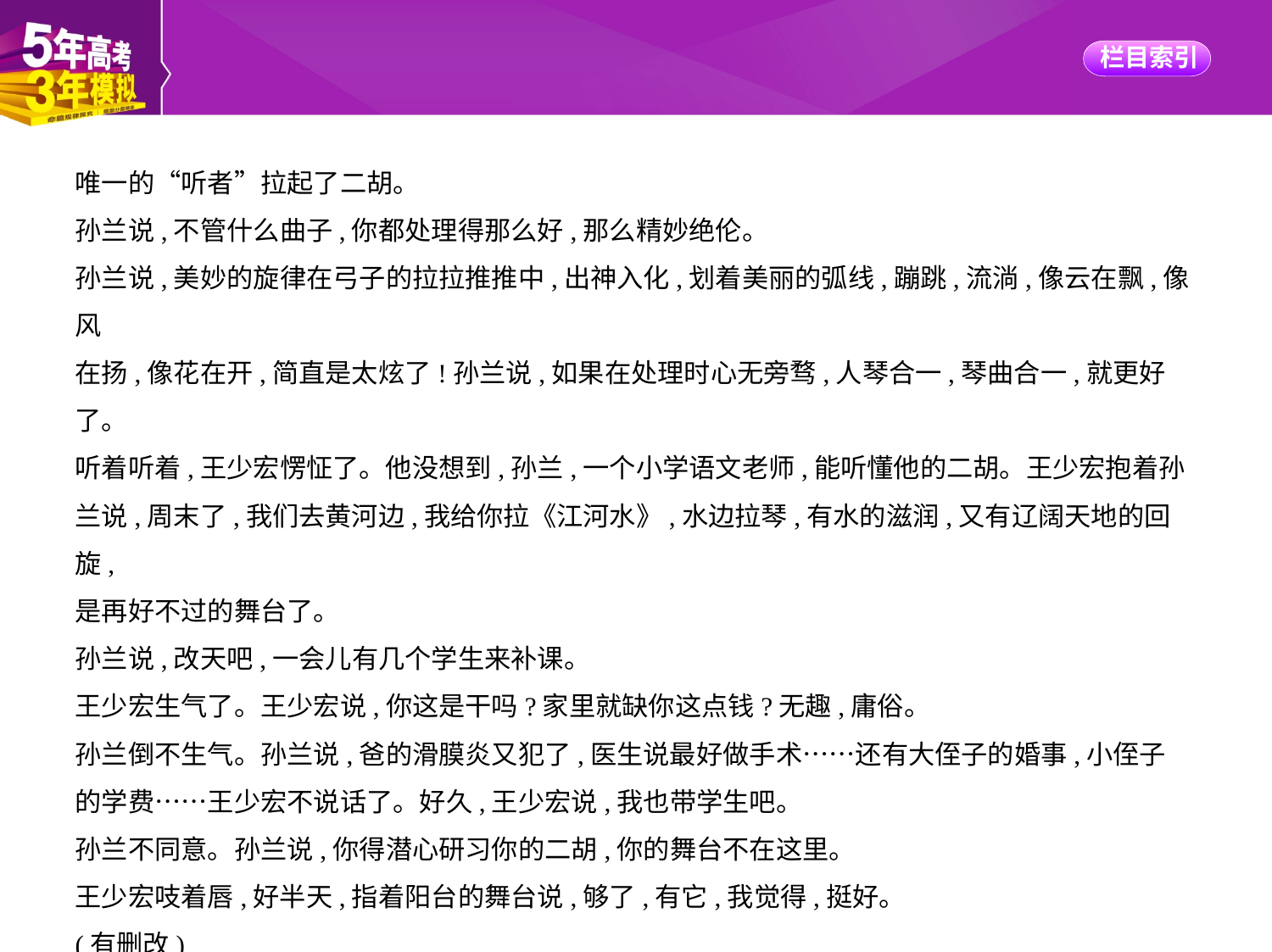

唯一的“听者”拉起了二胡。
孙兰说,不管什么曲子,你都处理得那么好,那么精妙绝伦。
孙兰说,美妙的旋律在弓子的拉拉推推中,出神入化,划着美丽的弧线,蹦跳,流淌,像云在飘,像风
在扬,像花在开,简直是太炫了!孙兰说,如果在处理时心无旁骛,人琴合一,琴曲合一,就更好了。
听着听着,王少宏愣怔了。他没想到,孙兰,一个小学语文老师,能听懂他的二胡。王少宏抱着孙
兰说,周末了,我们去黄河边,我给你拉《江河水》,水边拉琴,有水的滋润,又有辽阔天地的回旋,
是再好不过的舞台了。
孙兰说,改天吧,一会儿有几个学生来补课。
王少宏生气了。王少宏说,你这是干吗?家里就缺你这点钱?无趣,庸俗。
孙兰倒不生气。孙兰说,爸的滑膜炎又犯了,医生说最好做手术……还有大侄子的婚事,小侄子
的学费……王少宏不说话了。好久,王少宏说,我也带学生吧。
孙兰不同意。孙兰说,你得潜心研习你的二胡,你的舞台不在这里。
王少宏吱着唇,好半天,指着阳台的舞台说,够了,有它,我觉得,挺好。
(有删改)
1.下列对小说相关内容和艺术特色的分析鉴赏,不恰当的一项是(3分) (　　)